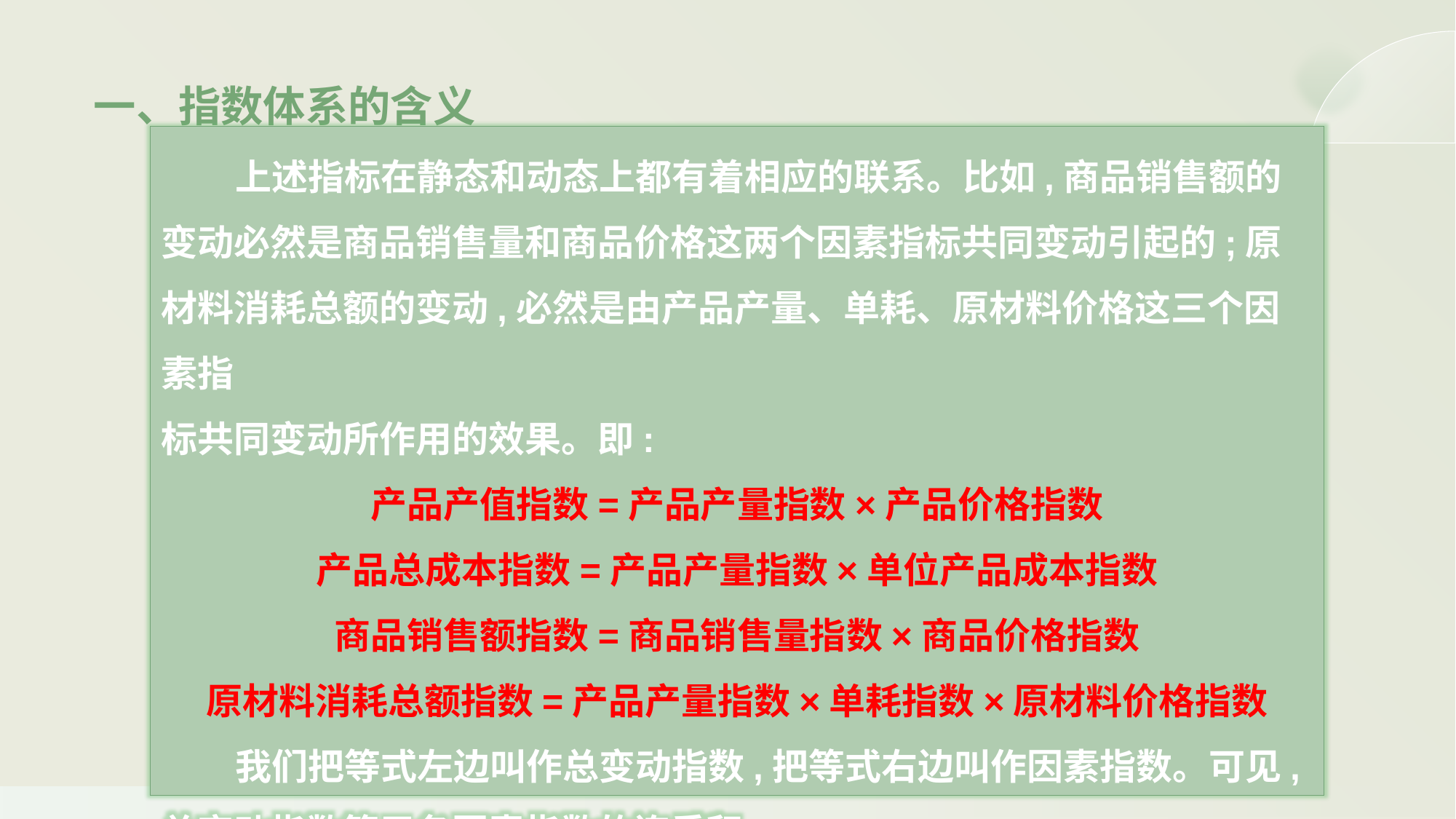

一、指数体系的含义
        上述指标在静态和动态上都有着相应的联系。比如,商品销售额的变动必然是商品销售量和商品价格这两个因素指标共同变动引起的;原材料消耗总额的变动,必然是由产品产量、单耗、原材料价格这三个因素指
标共同变动所作用的效果。即:
产品产值指数=产品产量指数×产品价格指数
产品总成本指数=产品产量指数×单位产品成本指数
商品销售额指数=商品销售量指数×商品价格指数
原材料消耗总额指数=产品产量指数×单耗指数×原材料价格指数
        我们把等式左边叫作总变动指数,把等式右边叫作因素指数。可见,总变动指数等于各因素指数的连乘积。